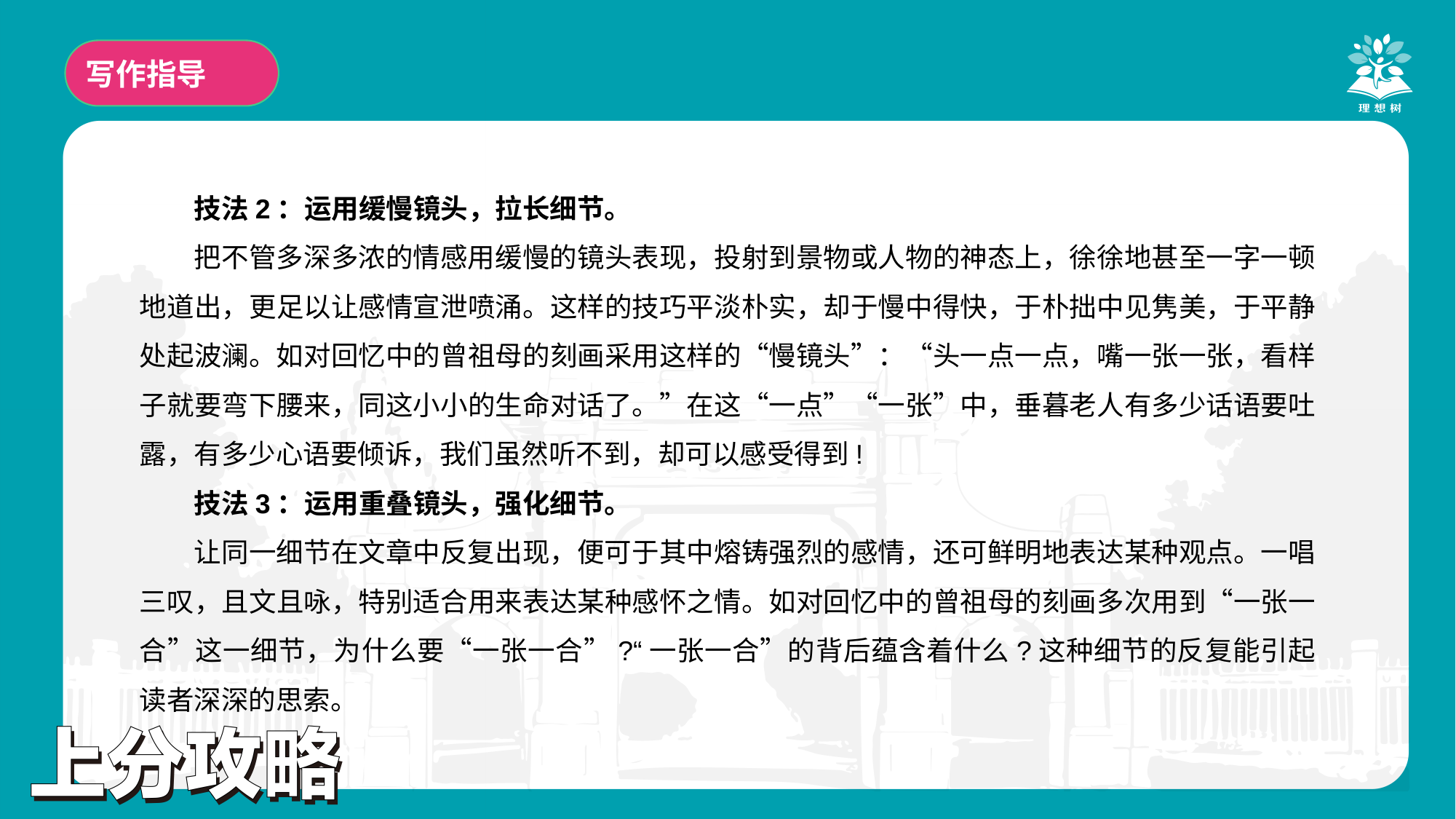

写作指导
技法2：运用缓慢镜头，拉长细节。
把不管多深多浓的情感用缓慢的镜头表现，投射到景物或人物的神态上，徐徐地甚至一字一顿地道出，更足以让感情宣泄喷涌。这样的技巧平淡朴实，却于慢中得快，于朴拙中见隽美，于平静处起波澜。如对回忆中的曾祖母的刻画采用这样的“慢镜头”：“头一点一点，嘴一张一张，看样子就要弯下腰来，同这小小的生命对话了。”在这“一点”“一张”中，垂暮老人有多少话语要吐露，有多少心语要倾诉，我们虽然听不到，却可以感受得到!
技法3：运用重叠镜头，强化细节。
让同一细节在文章中反复出现，便可于其中熔铸强烈的感情，还可鲜明地表达某种观点。一唱三叹，且文且咏，特别适合用来表达某种感怀之情。如对回忆中的曾祖母的刻画多次用到“一张一合”这一细节，为什么要“一张一合”?“一张一合”的背后蕴含着什么?这种细节的反复能引起读者深深的思索。